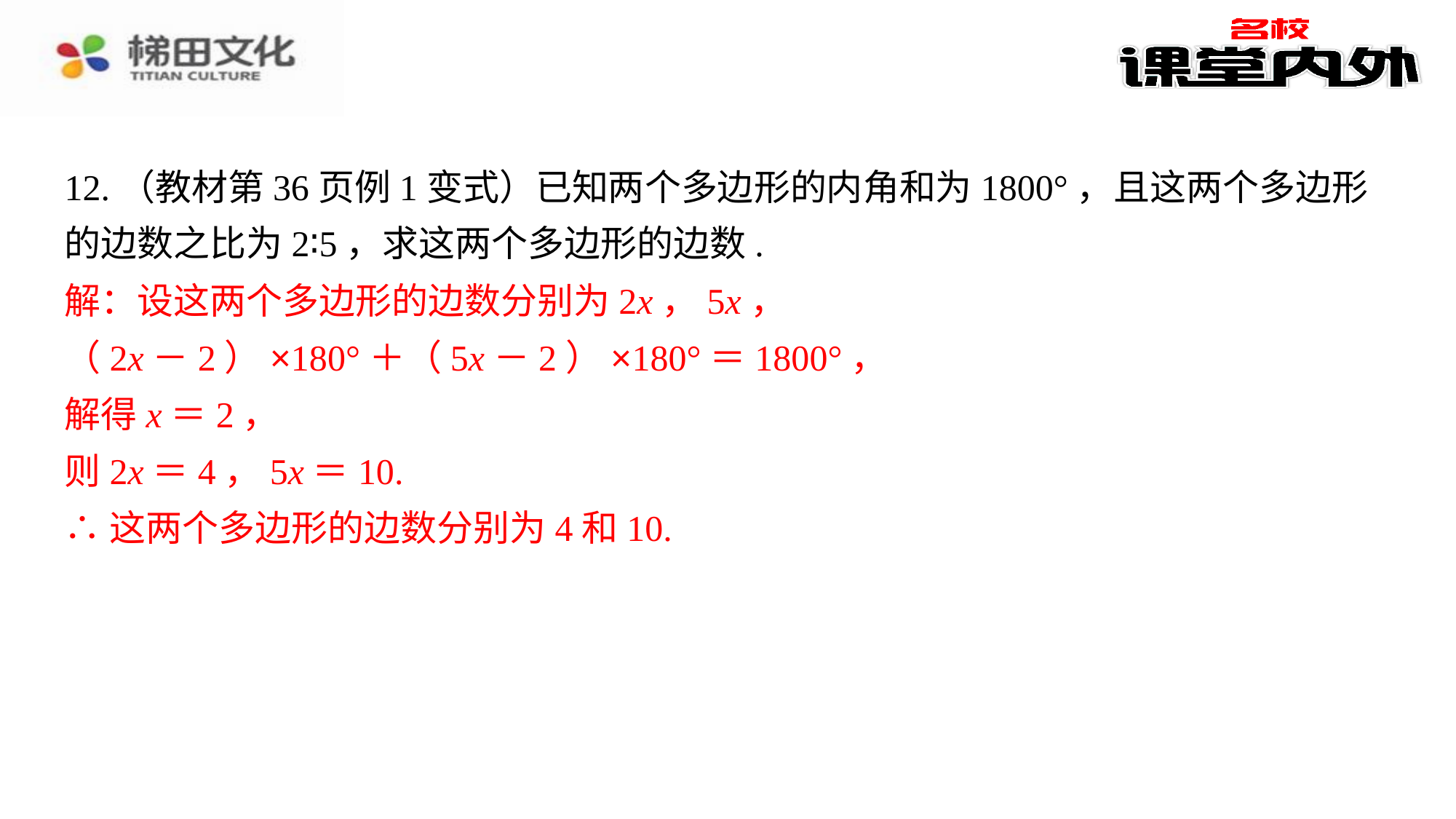

12.（教材第36页例1变式）已知两个多边形的内角和为1800°，且这两个多边形的边数之比为2∶5，求这两个多边形的边数.
解：设这两个多边形的边数分别为2x，5x，⁠
（2x－2）×180°＋（5x－2）×180°＝1800°，⁠
解得x＝2，⁠
则2x＝4，5x＝10.⁠
∴这两个多边形的边数分别为4和10.⁠
解：设这两个多边形的边数分别为2x，5x，
（2x－2）×180°＋（5x－2）×180°＝1800°，
解得x＝2，
则2x＝4，5x＝10.
∴这两个多边形的边数分别为4和10.